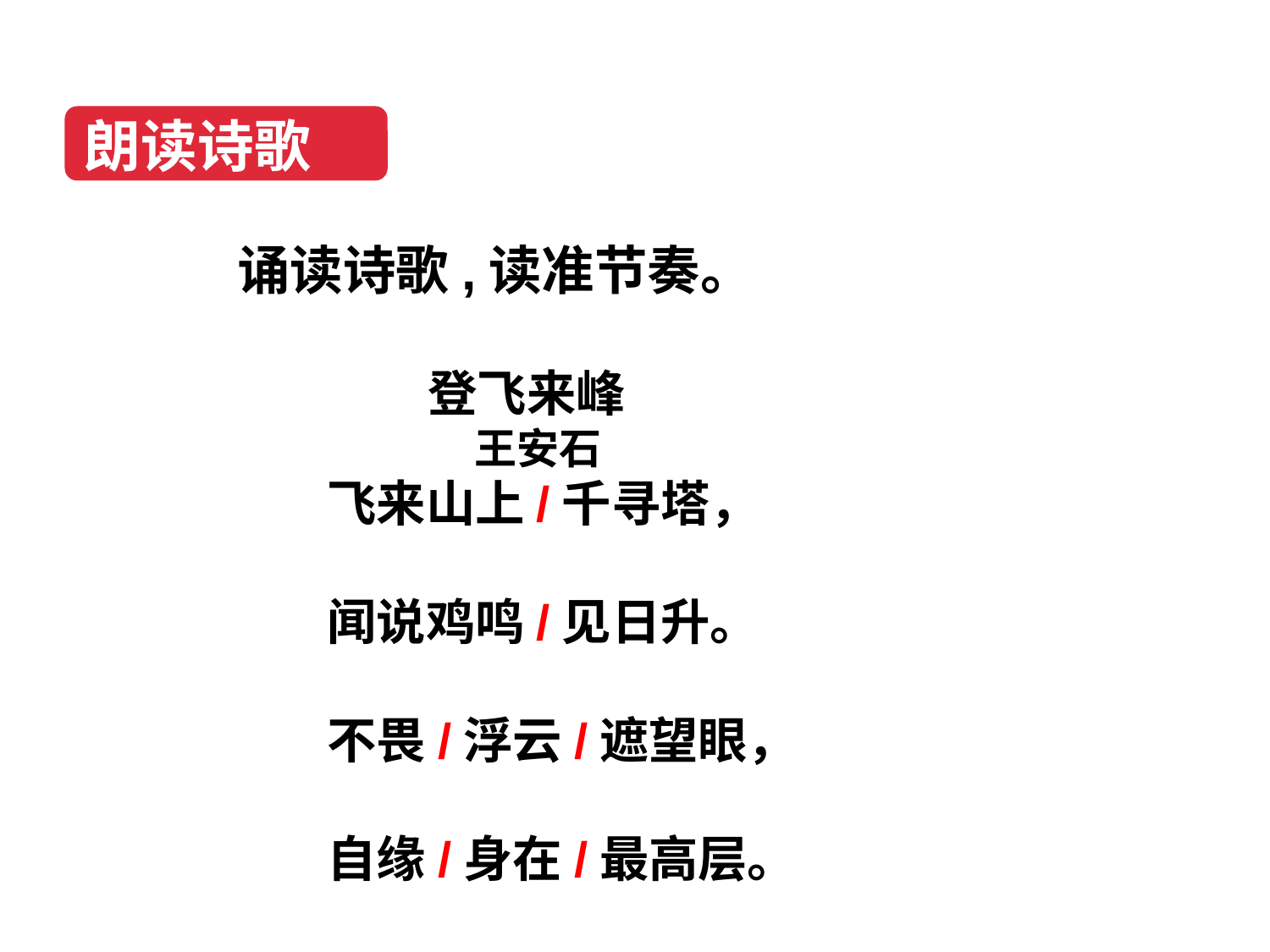

朗读诗歌

诵读诗歌,读准节奏。
登飞来峰
王安石
飞来山上/千寻塔，
闻说鸡鸣/见日升。
不畏/浮云/遮望眼，
自缘/身在/最高层。